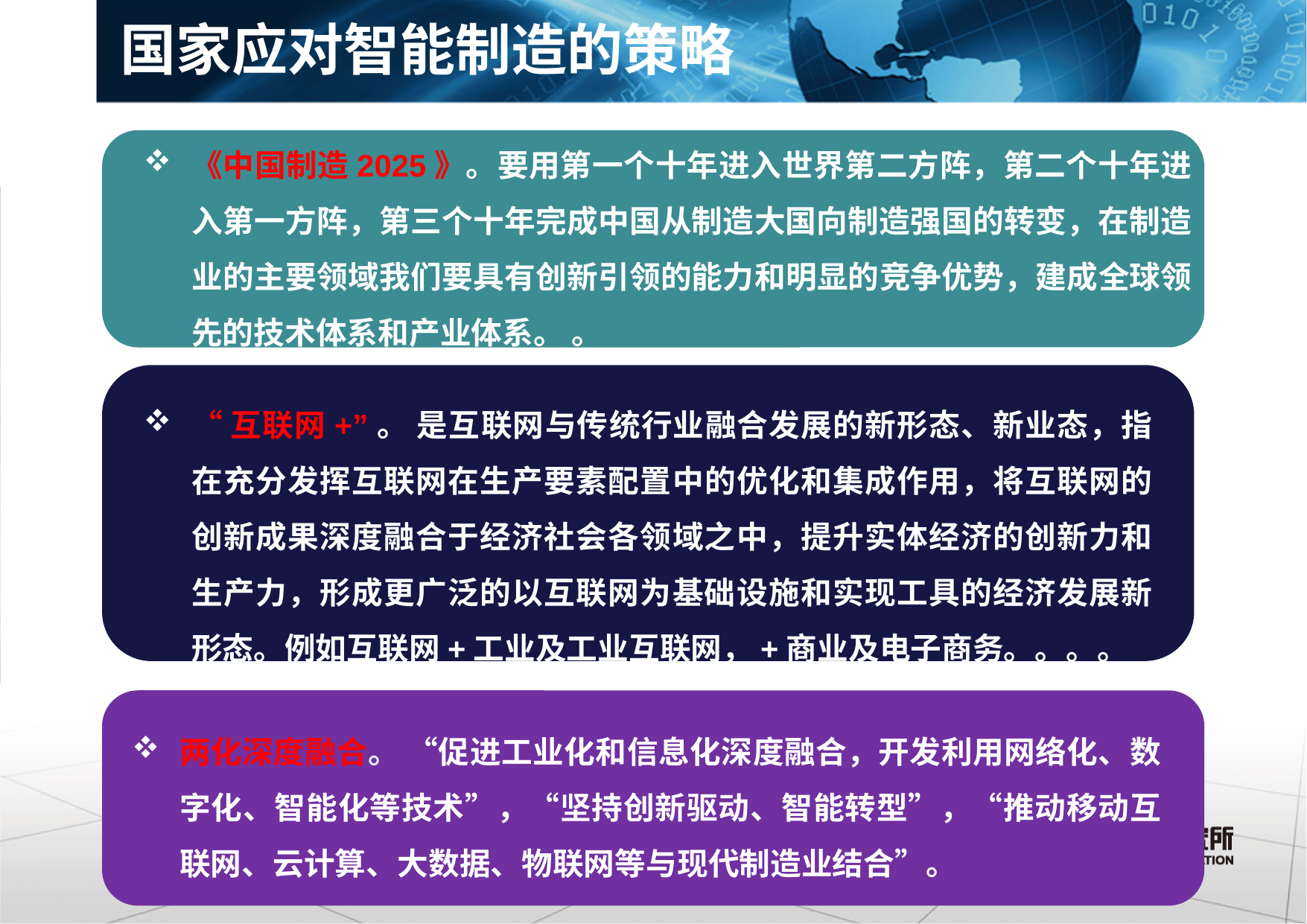

# 国家应对智能制造的策略
《中国制造2025》。要用第一个十年进入世界第二方阵，第二个十年进入第一方阵，第三个十年完成中国从制造大国向制造强国的转变，在制造业的主要领域我们要具有创新引领的能力和明显的竞争优势，建成全球领先的技术体系和产业体系。 。

“互联网+”。 是互联网与传统行业融合发展的新形态、新业态，指在充分发挥互联网在生产要素配置中的优化和集成作用，将互联网的创新成果深度融合于经济社会各领域之中，提升实体经济的创新力和生产力，形成更广泛的以互联网为基础设施和实现工具的经济发展新形态。例如互联网+工业及工业互联网，+商业及电子商务。。。。

两化深度融合。 “促进工业化和信息化深度融合，开发利用网络化、数字化、智能化等技术”，“坚持创新驱动、智能转型”，“推动移动互联网、云计算、大数据、物联网等与现代制造业结合”。